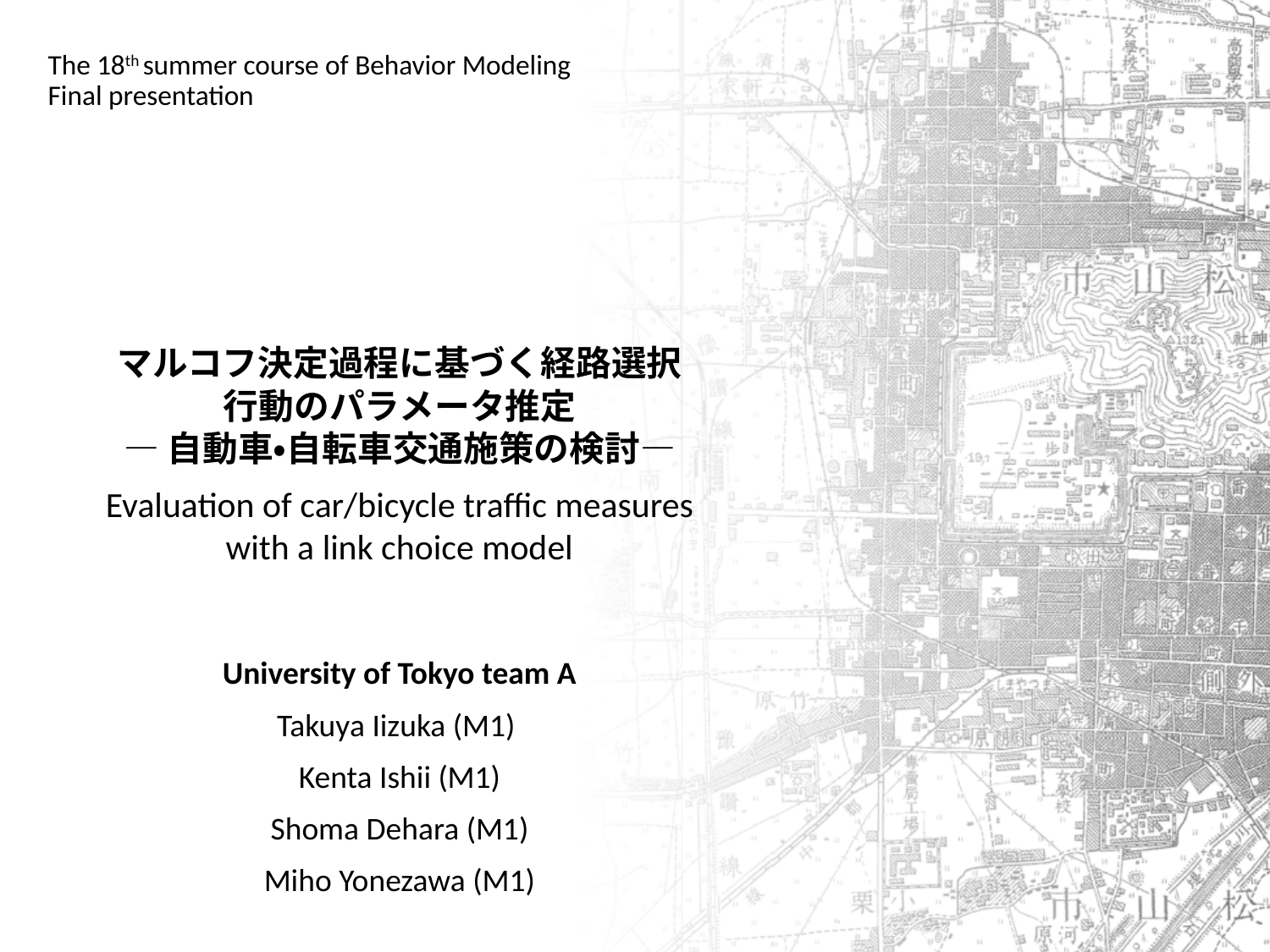

# The 18th summer course of Behavior Modeling Final presentation
マルコフ決定過程に基づく経路選択行動のパラメータ推定
—自動車・自転車交通施策の検討—
Evaluation of car/bicycle traffic measures with a link choice model
University of Tokyo team A
Takuya Iizuka (M1)
Kenta Ishii (M1)
Shoma Dehara (M1)
Miho Yonezawa (M1)